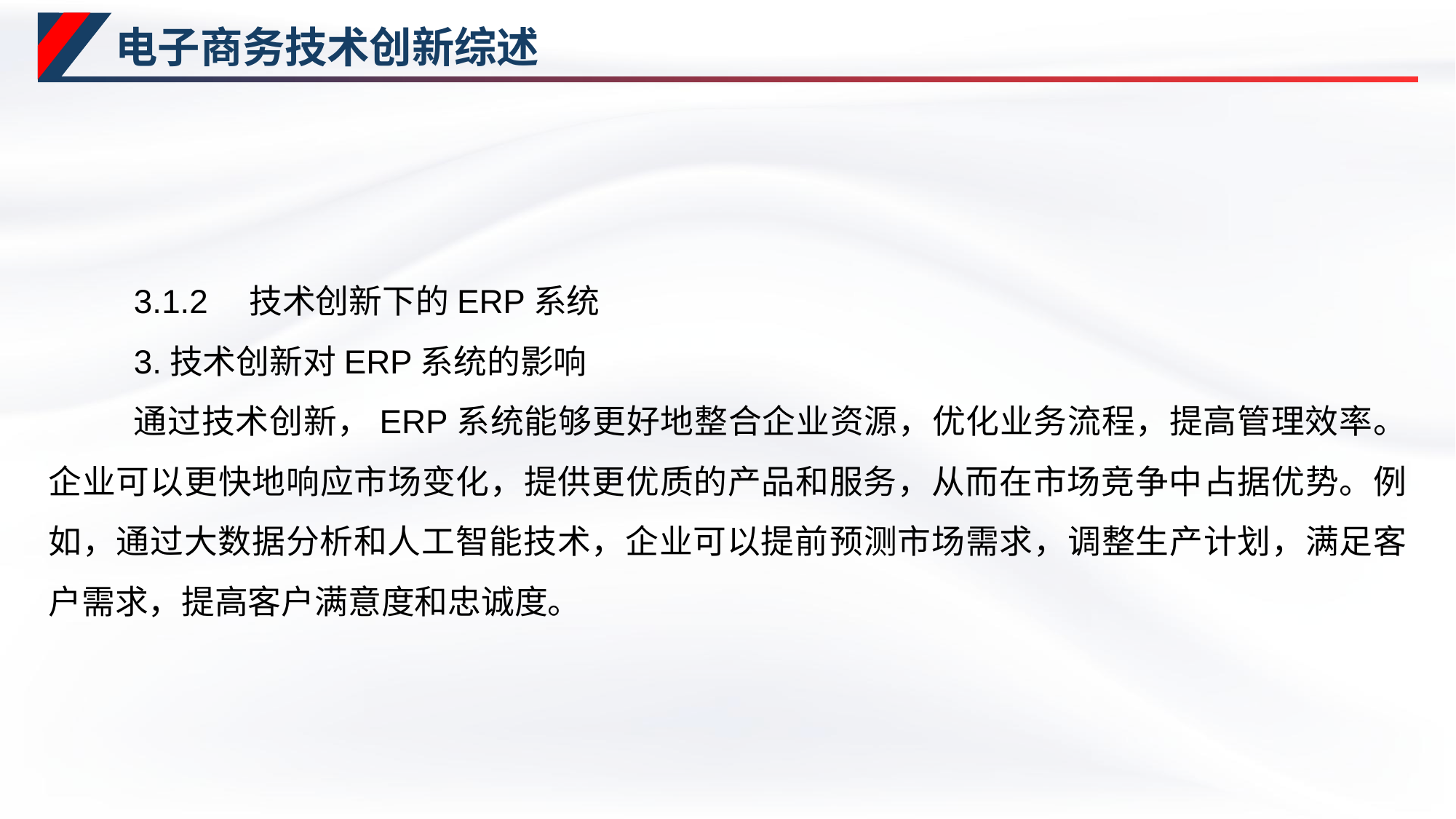

# 电子商务技术创新综述
3.1.2　技术创新下的ERP系统
3.技术创新对ERP系统的影响
通过技术创新，ERP系统能够更好地整合企业资源，优化业务流程，提高管理效率。企业可以更快地响应市场变化，提供更优质的产品和服务，从而在市场竞争中占据优势。例如，通过大数据分析和人工智能技术，企业可以提前预测市场需求，调整生产计划，满足客户需求，提高客户满意度和忠诚度。